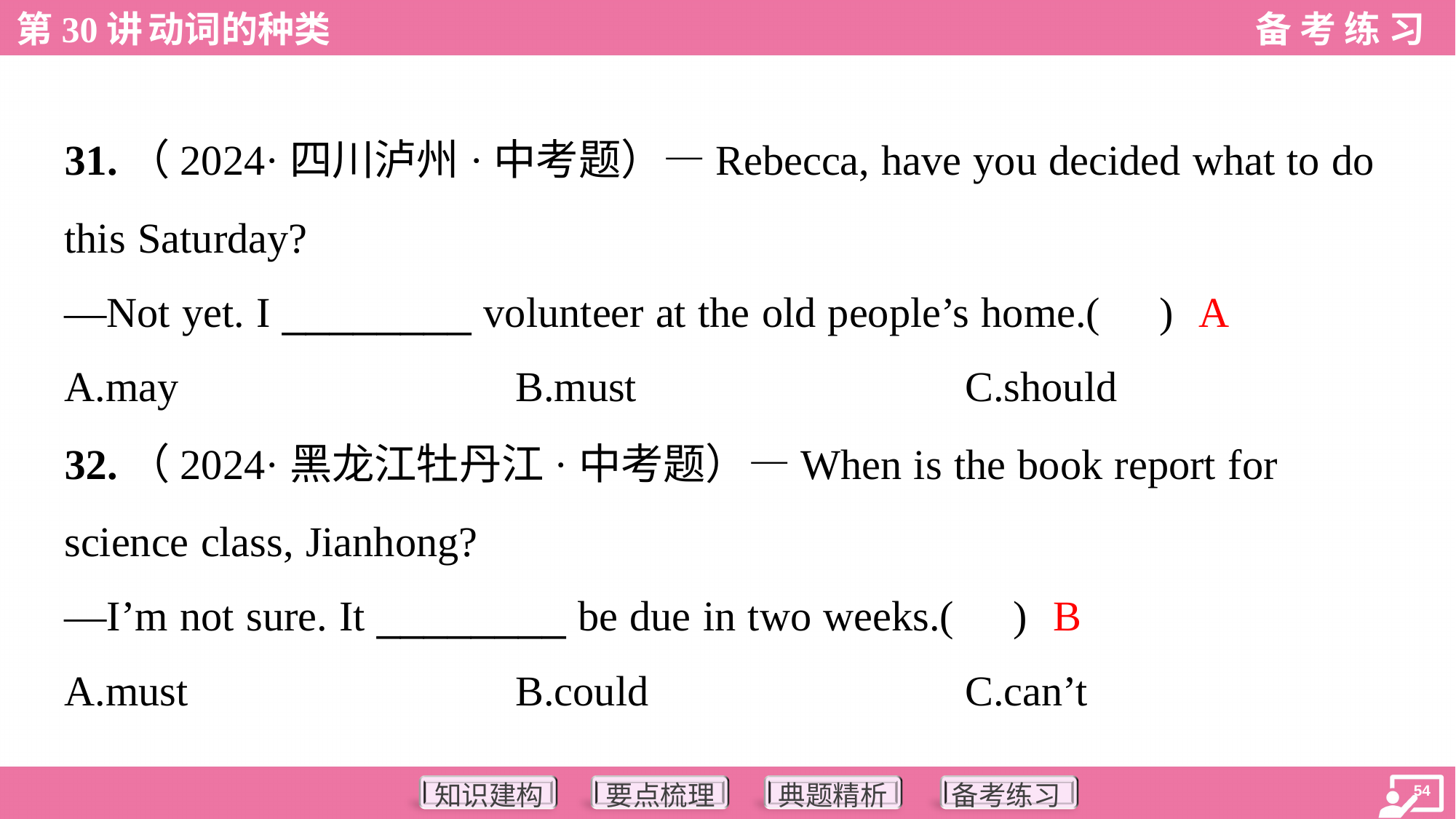

31.（2024·四川泸州·中考题）—Rebecca, have you decided what to do
this Saturday?
—Not yet. I ________ volunteer at the old people’s home.(     )
A
A.may	B.must	C.should
32.（2024·黑龙江牡丹江·中考题）—When is the book report for
science class, Jianhong?
—I’m not sure. It ________ be due in two weeks.(     )
B
A.must	B.could	C.can’t